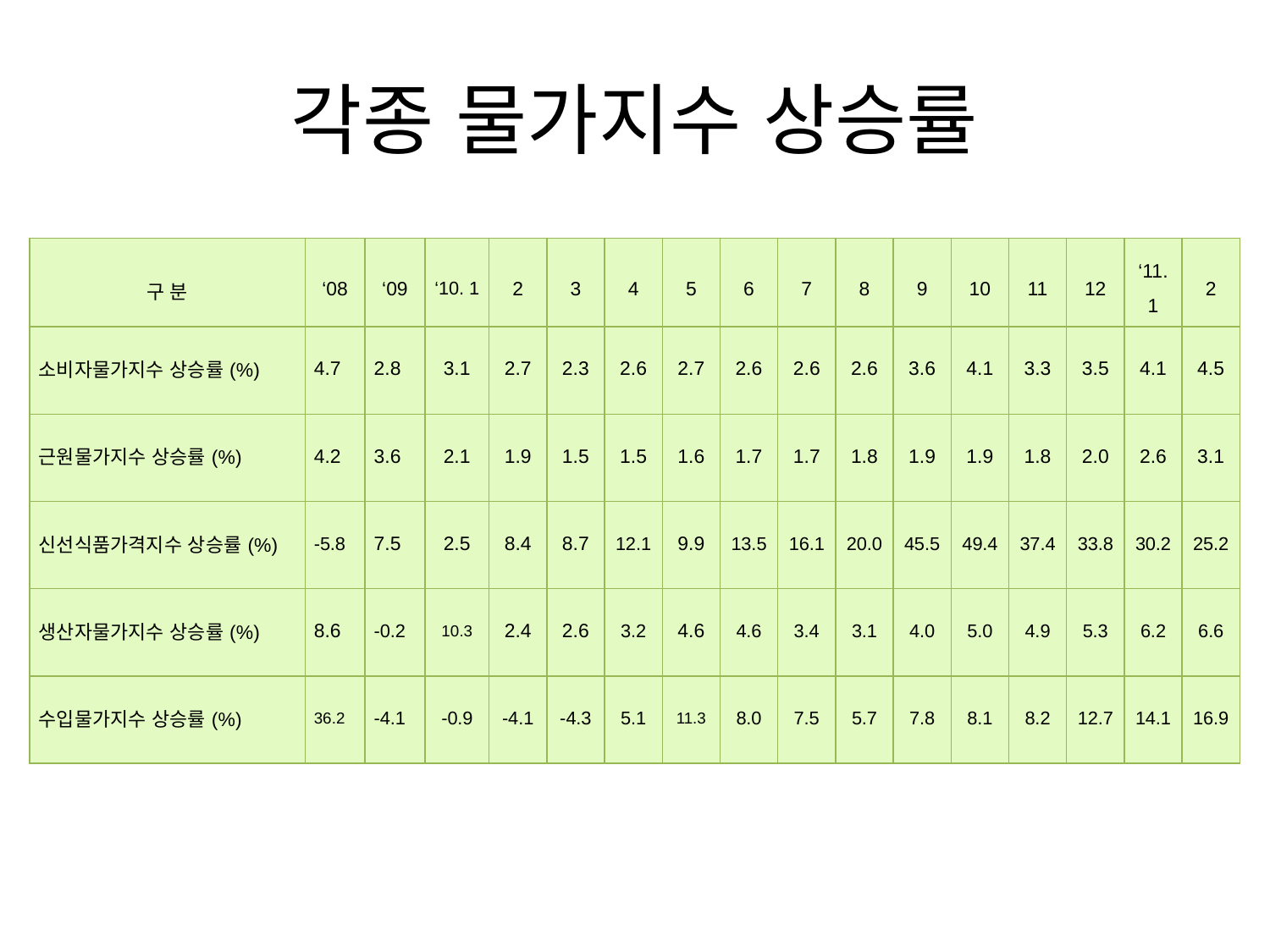

# 각종 물가지수 상승률
| 구 분 | ‘08 | ‘09 | ‘10. 1 | 2 | 3 | 4 | 5 | 6 | 7 | 8 | 9 | 10 | 11 | 12 | ‘11.1 | 2 |
| --- | --- | --- | --- | --- | --- | --- | --- | --- | --- | --- | --- | --- | --- | --- | --- | --- |
| 소비자물가지수 상승률(%) | 4.7 | 2.8 | 3.1 | 2.7 | 2.3 | 2.6 | 2.7 | 2.6 | 2.6 | 2.6 | 3.6 | 4.1 | 3.3 | 3.5 | 4.1 | 4.5 |
| 근원물가지수 상승률(%) | 4.2 | 3.6 | 2.1 | 1.9 | 1.5 | 1.5 | 1.6 | 1.7 | 1.7 | 1.8 | 1.9 | 1.9 | 1.8 | 2.0 | 2.6 | 3.1 |
| 신선식품가격지수 상승률(%) | -5.8 | 7.5 | 2.5 | 8.4 | 8.7 | 12.1 | 9.9 | 13.5 | 16.1 | 20.0 | 45.5 | 49.4 | 37.4 | 33.8 | 30.2 | 25.2 |
| 생산자물가지수 상승률(%) | 8.6 | -0.2 | 10.3 | 2.4 | 2.6 | 3.2 | 4.6 | 4.6 | 3.4 | 3.1 | 4.0 | 5.0 | 4.9 | 5.3 | 6.2 | 6.6 |
| 수입물가지수 상승률(%) | 36.2 | -4.1 | -0.9 | -4.1 | -4.3 | 5.1 | 11.3 | 8.0 | 7.5 | 5.7 | 7.8 | 8.1 | 8.2 | 12.7 | 14.1 | 16.9 |